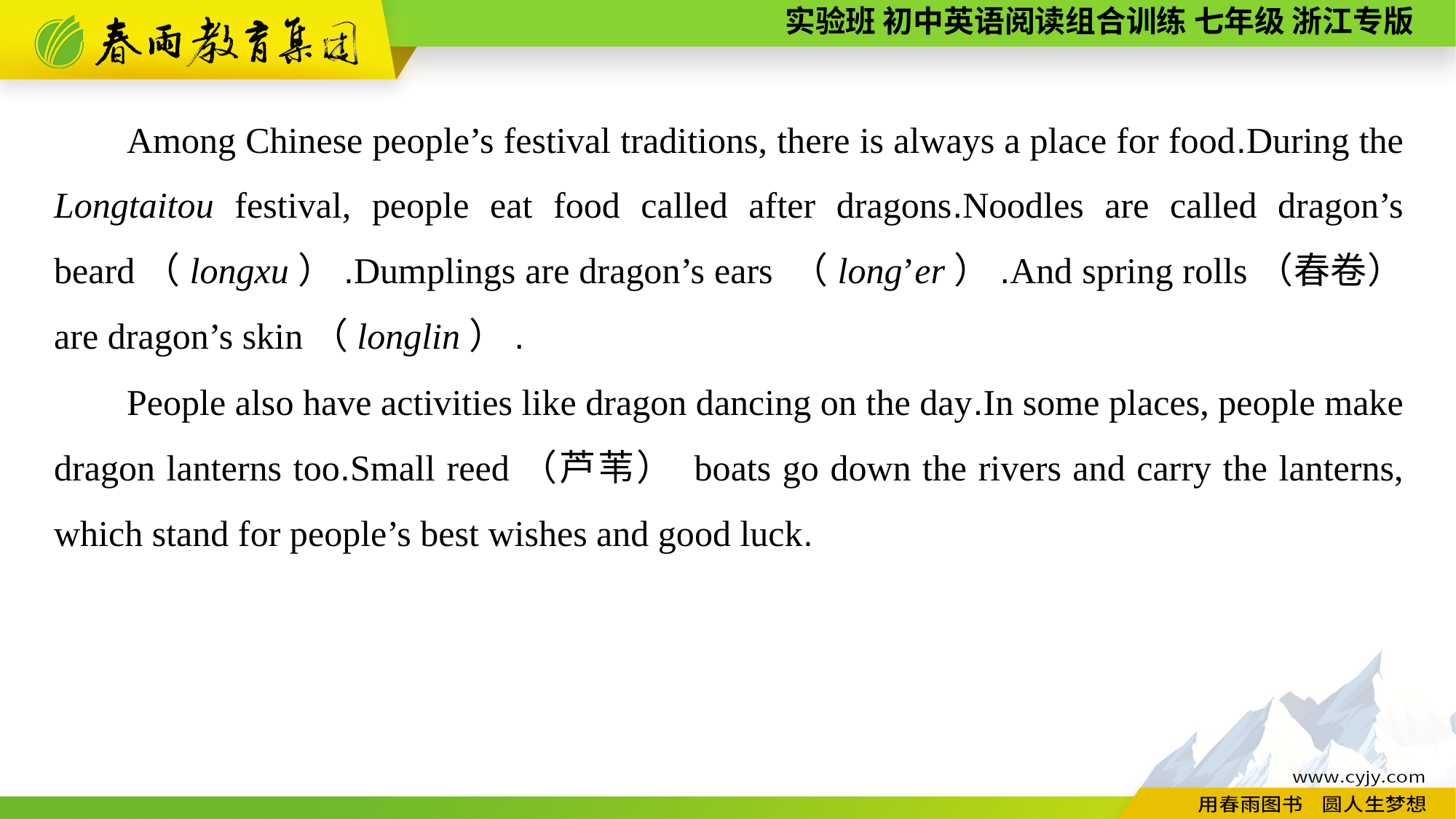

Among Chinese people’s festival traditions, there is always a place for food.During the Longtaitou festival, people eat food called after dragons.Noodles are called dragon’s beard（longxu）.Dumplings are dragon’s ears （long’er）.And spring rolls（春卷） are dragon’s skin（longlin）.
People also have activities like dragon dancing on the day.In some places, people make dragon lanterns too.Small reed（芦苇） boats go down the rivers and carry the lanterns, which stand for people’s best wishes and good luck.